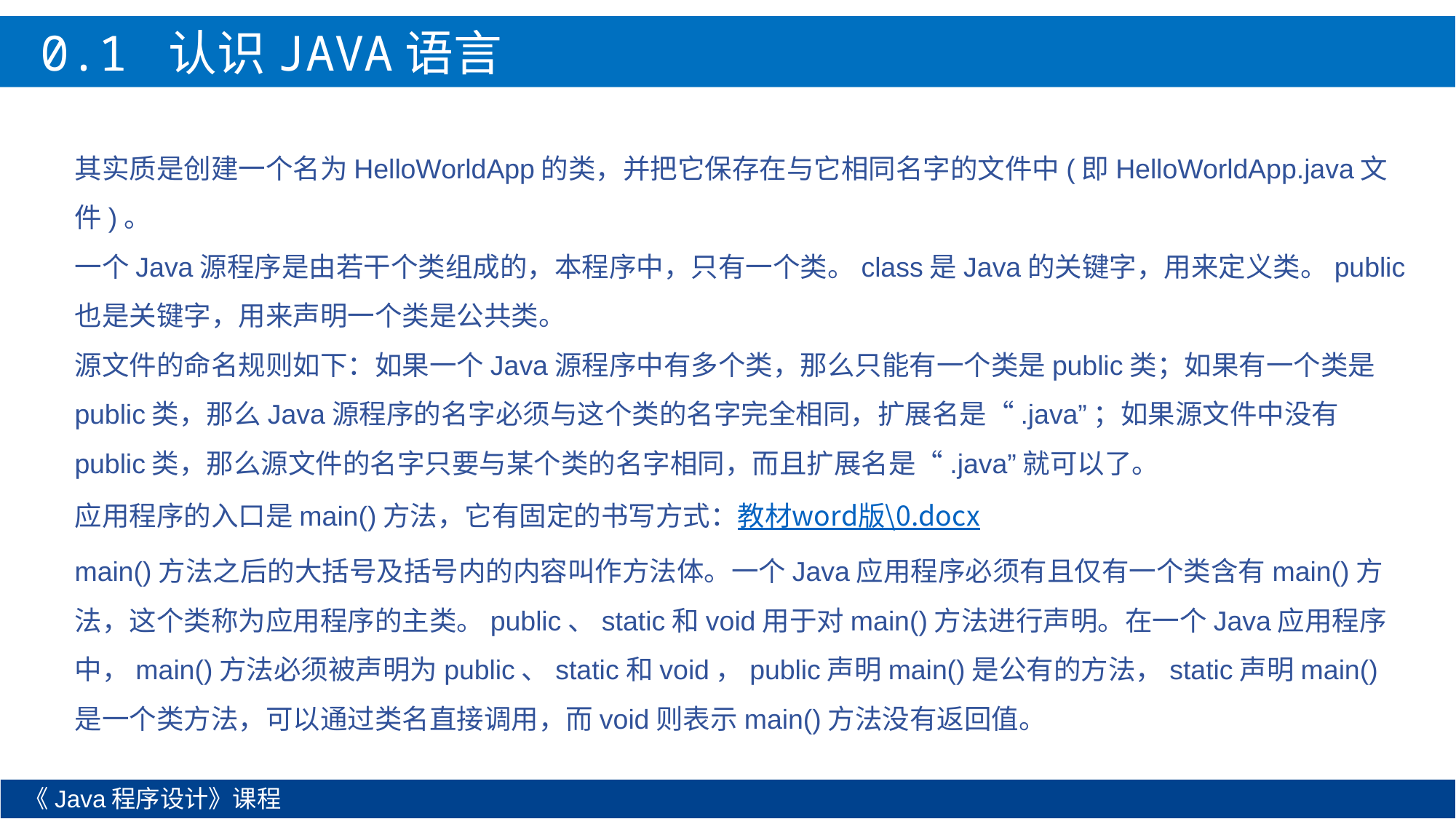

0.1 认识JAVA语言
其实质是创建一个名为HelloWorldApp的类，并把它保存在与它相同名字的文件中(即HelloWorldApp.java文件)。
一个Java源程序是由若干个类组成的，本程序中，只有一个类。class是Java的关键字，用来定义类。public也是关键字，用来声明一个类是公共类。
源文件的命名规则如下：如果一个Java源程序中有多个类，那么只能有一个类是public类；如果有一个类是public类，那么Java源程序的名字必须与这个类的名字完全相同，扩展名是“.java”；如果源文件中没有public类，那么源文件的名字只要与某个类的名字相同，而且扩展名是“.java”就可以了。
应用程序的入口是main()方法，它有固定的书写方式：教材word版\0.docx
main()方法之后的大括号及括号内的内容叫作方法体。一个Java应用程序必须有且仅有一个类含有main()方法，这个类称为应用程序的主类。public、static和void用于对main()方法进行声明。在一个Java应用程序中，main()方法必须被声明为public、static和void，public声明main()是公有的方法，static声明main()是一个类方法，可以通过类名直接调用，而void则表示main()方法没有返回值。
《Java程序设计》课程